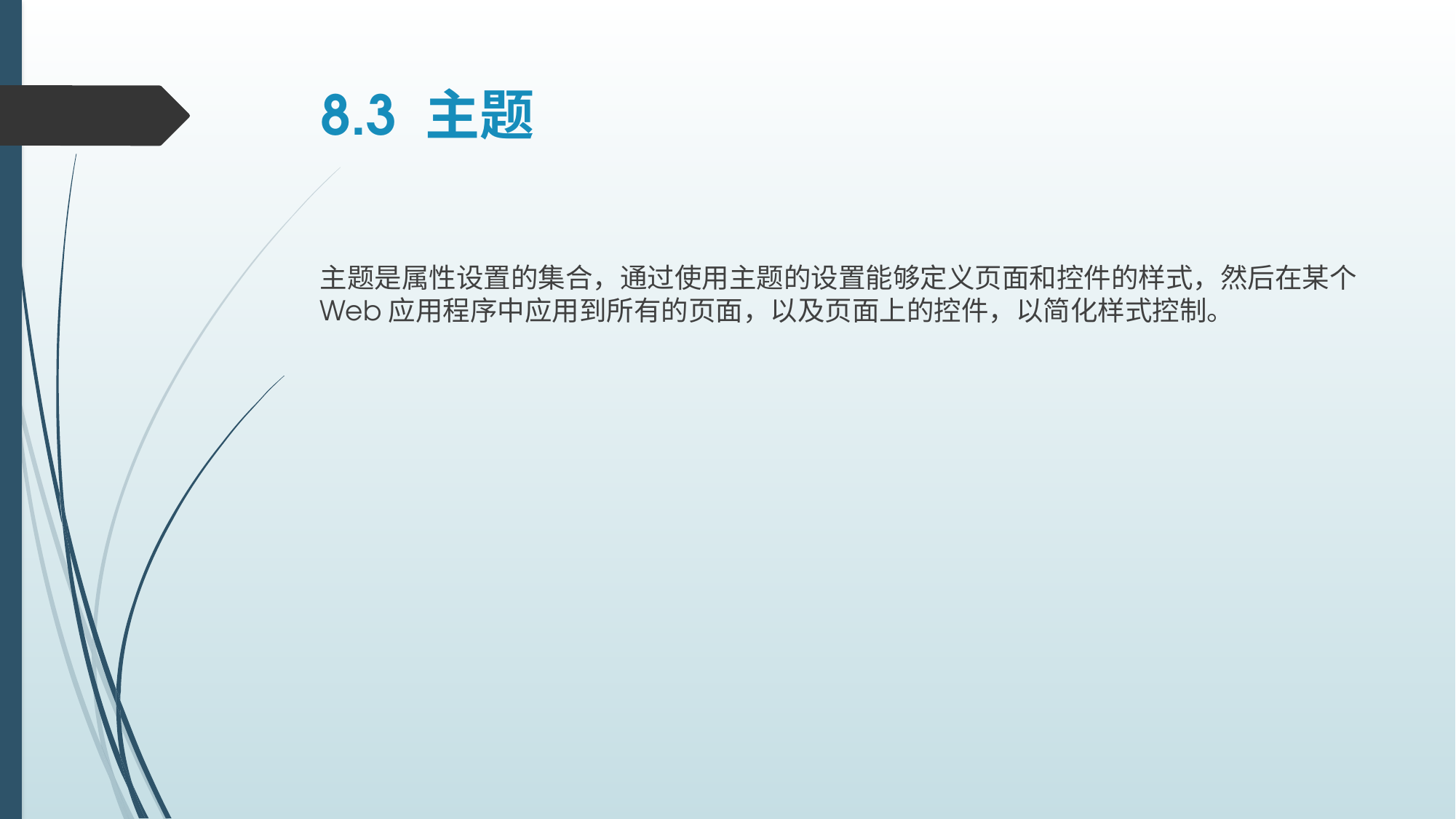

# 8.3 主题
主题是属性设置的集合，通过使用主题的设置能够定义页面和控件的样式，然后在某个Web应用程序中应用到所有的页面，以及页面上的控件，以简化样式控制。